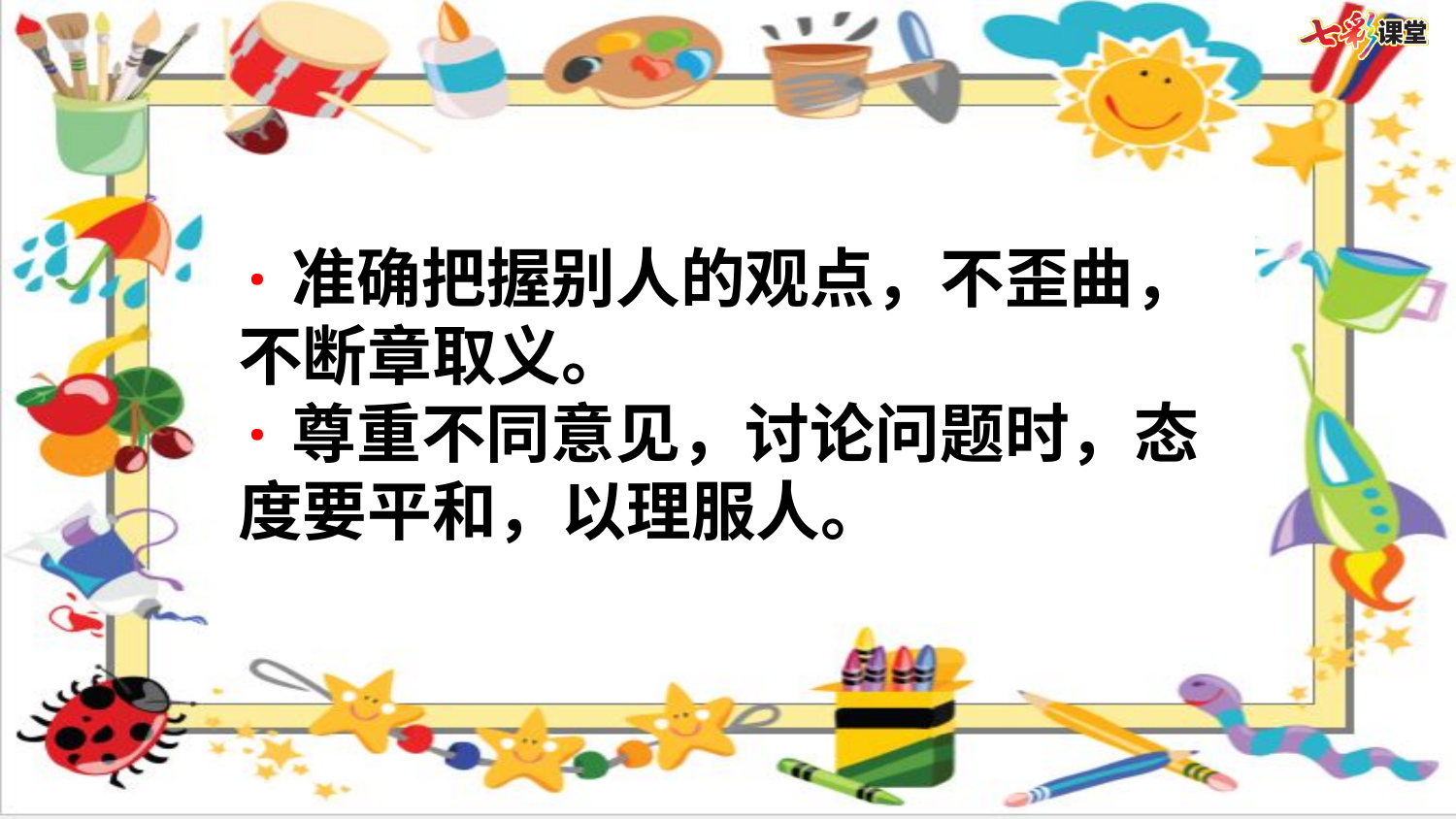

·准确把握别人的观点，不歪曲，不断章取义。
·尊重不同意见，讨论问题时，态度要平和，以理服人。